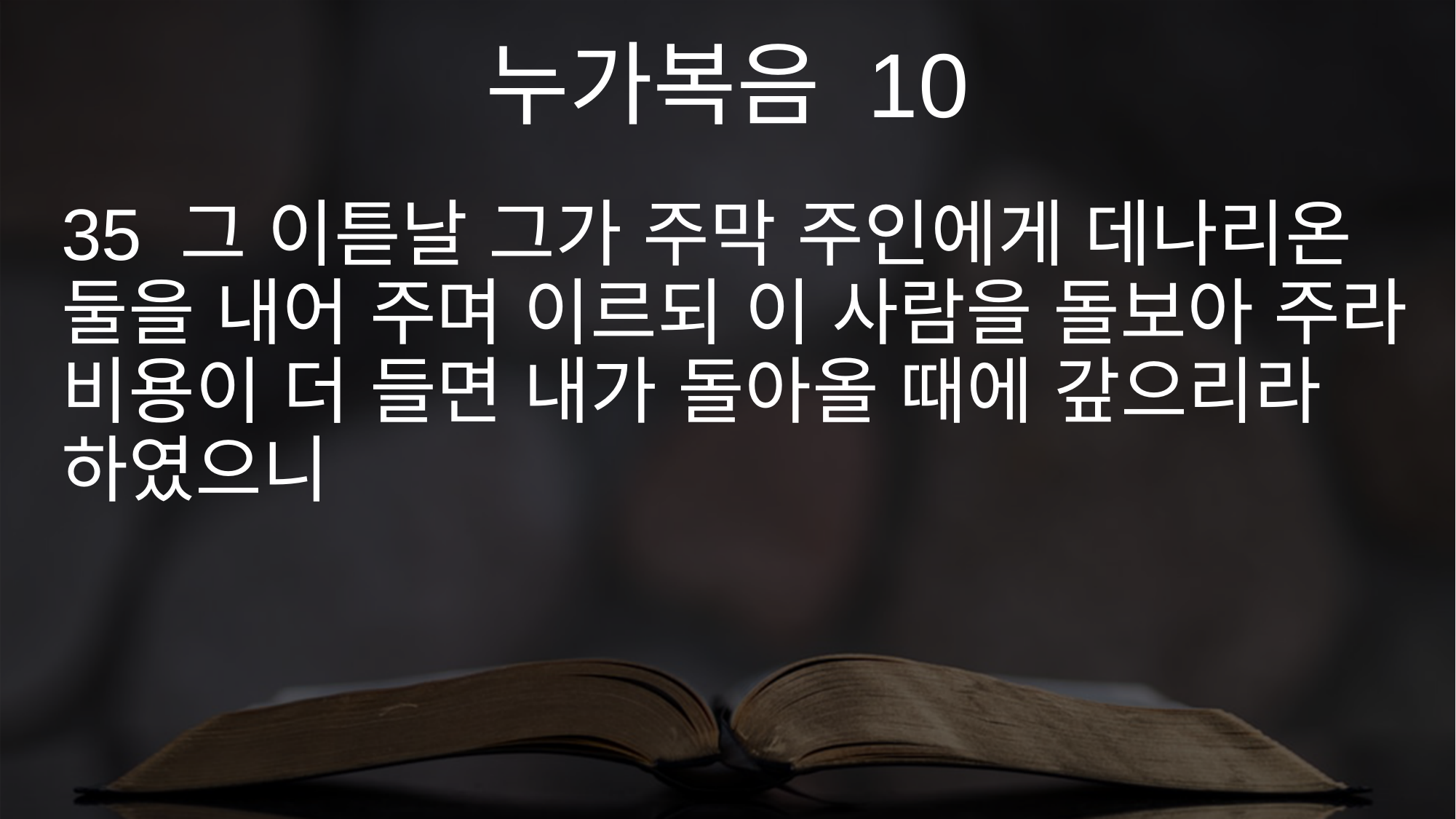

누가복음 10
35 그 이튿날 그가 주막 주인에게 데나리온 둘을 내어 주며 이르되 이 사람을 돌보아 주라 비용이 더 들면 내가 돌아올 때에 갚으리라 하였으니